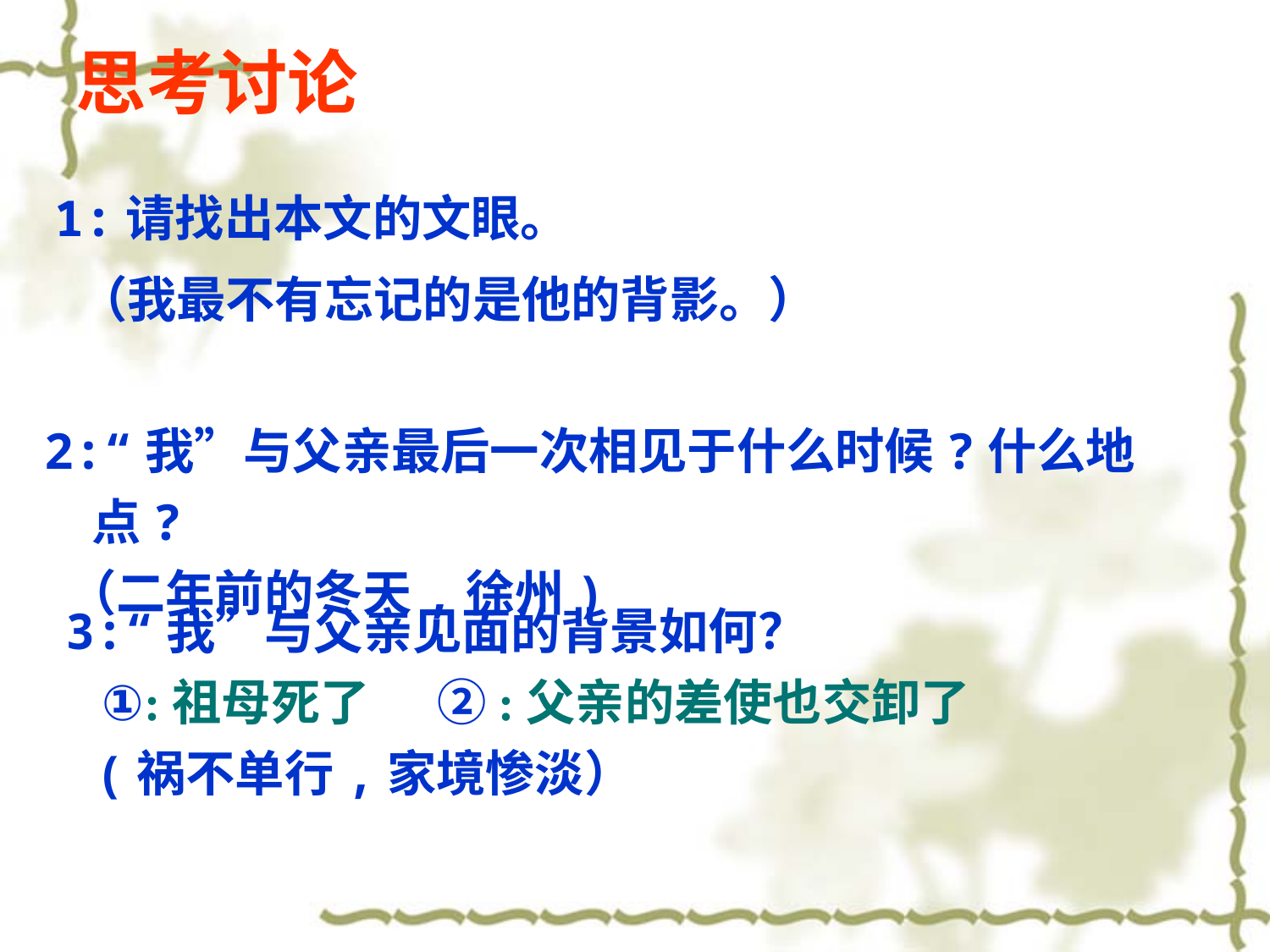

思考讨论
1:请找出本文的文眼。
 （我最不有忘记的是他的背影。）
2:“我”与父亲最后一次相见于什么时候?什么地点?
 （二年前的冬天,徐州)
3:“我”与父亲见面的背景如何？
   ①:祖母死了      ②:父亲的差使也交卸了
 (祸不单行,家境惨淡）